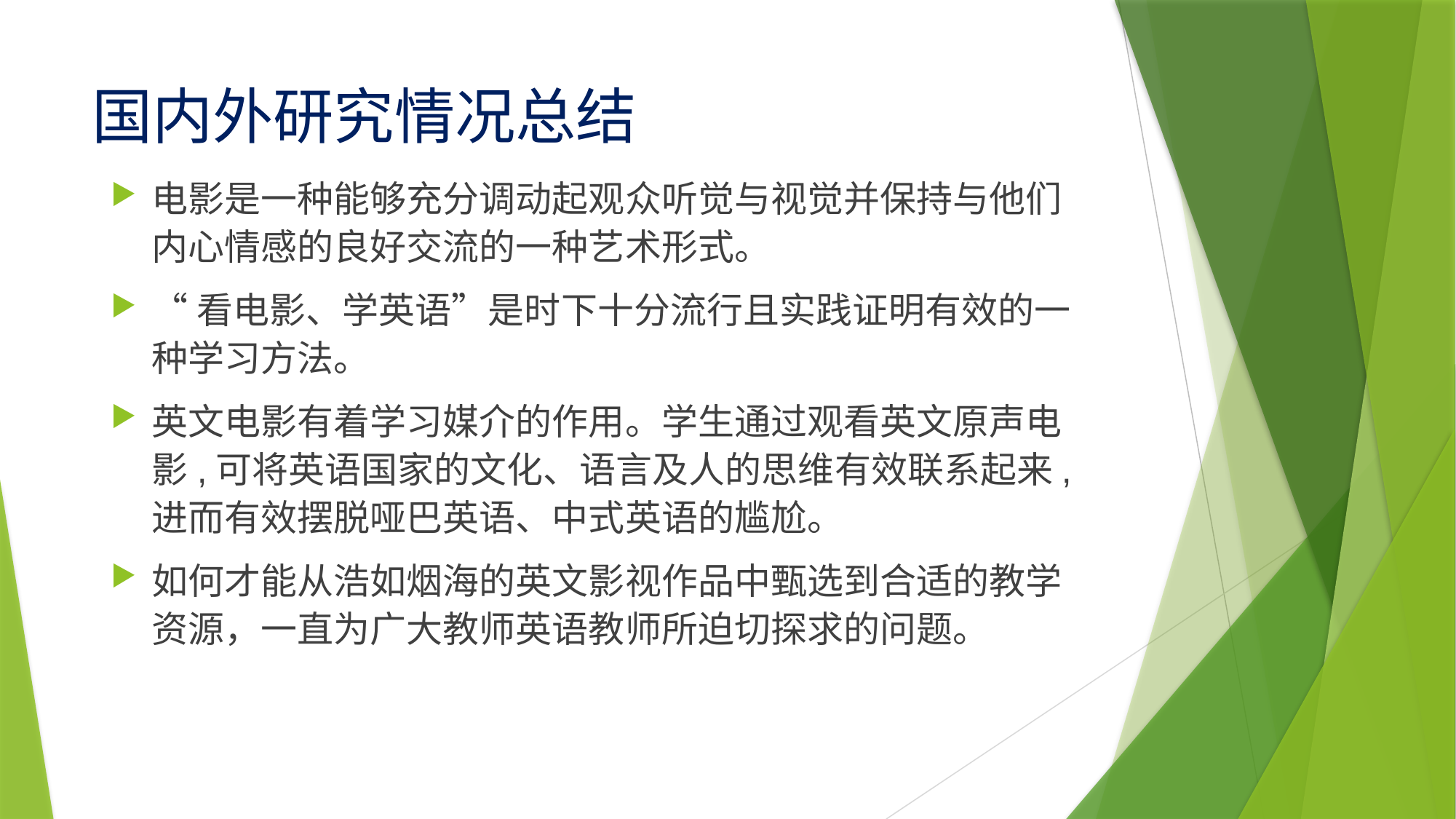

# 国内外研究情况总结
电影是一种能够充分调动起观众听觉与视觉并保持与他们内心情感的良好交流的一种艺术形式。
“看电影、学英语”是时下十分流行且实践证明有效的一种学习方法。
英文电影有着学习媒介的作用。学生通过观看英文原声电影,可将英语国家的文化、语言及人的思维有效联系起来,进而有效摆脱哑巴英语、中式英语的尴尬。
如何才能从浩如烟海的英文影视作品中甄选到合适的教学资源，一直为广大教师英语教师所迫切探求的问题。